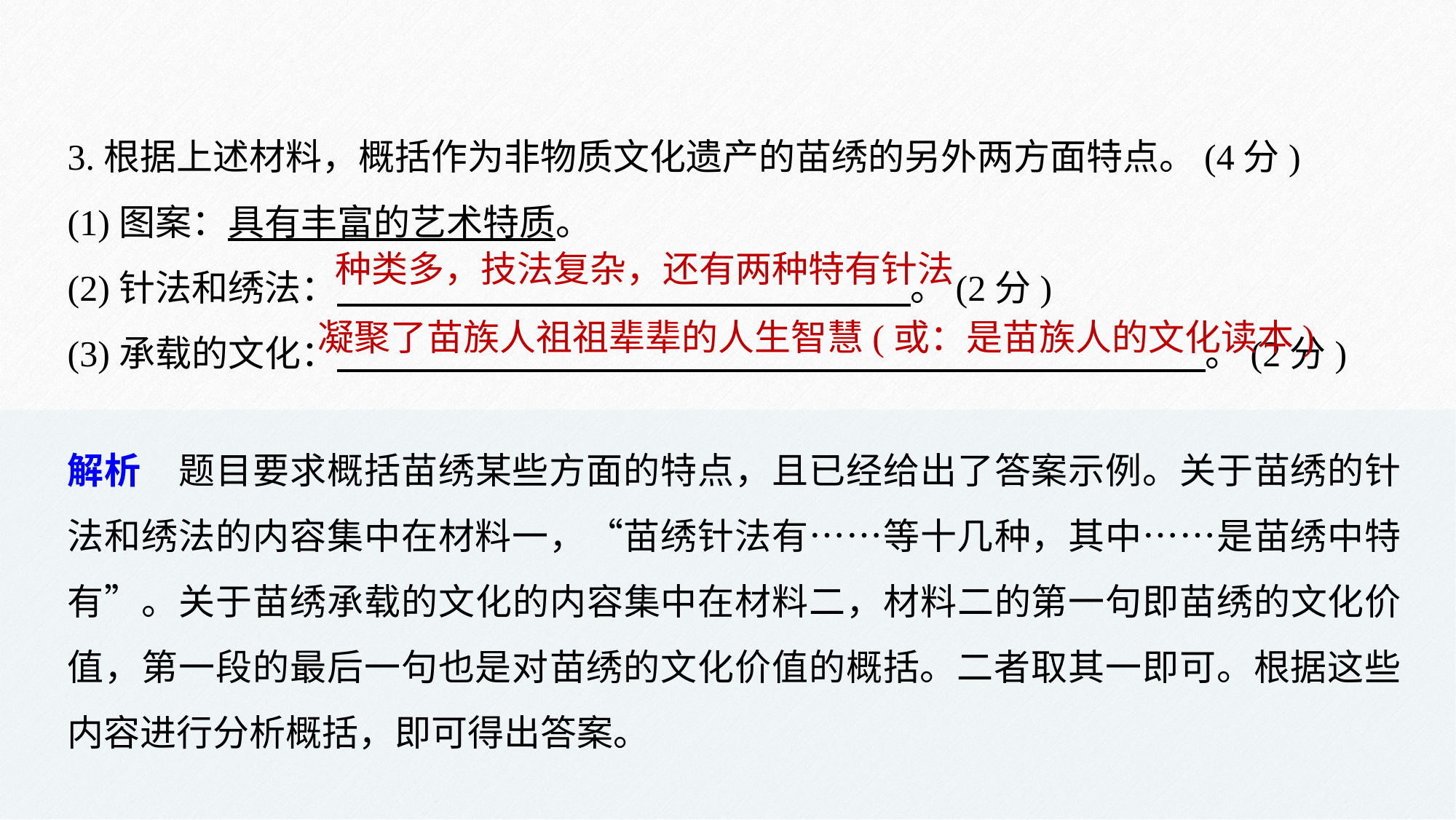

3.根据上述材料，概括作为非物质文化遗产的苗绣的另外两方面特点。(4分)
(1)图案：具有丰富的艺术特质。
(2)针法和绣法：                                                                      。(2分)
(3)承载的文化：                                                                                                          。(2分)
种类多，技法复杂，还有两种特有针法
凝聚了苗族人祖祖辈辈的人生智慧(或：是苗族人的文化读本)
解析　题目要求概括苗绣某些方面的特点，且已经给出了答案示例。关于苗绣的针法和绣法的内容集中在材料一，“苗绣针法有……等十几种，其中……是苗绣中特有”。关于苗绣承载的文化的内容集中在材料二，材料二的第一句即苗绣的文化价值，第一段的最后一句也是对苗绣的文化价值的概括。二者取其一即可。根据这些内容进行分析概括，即可得出答案。